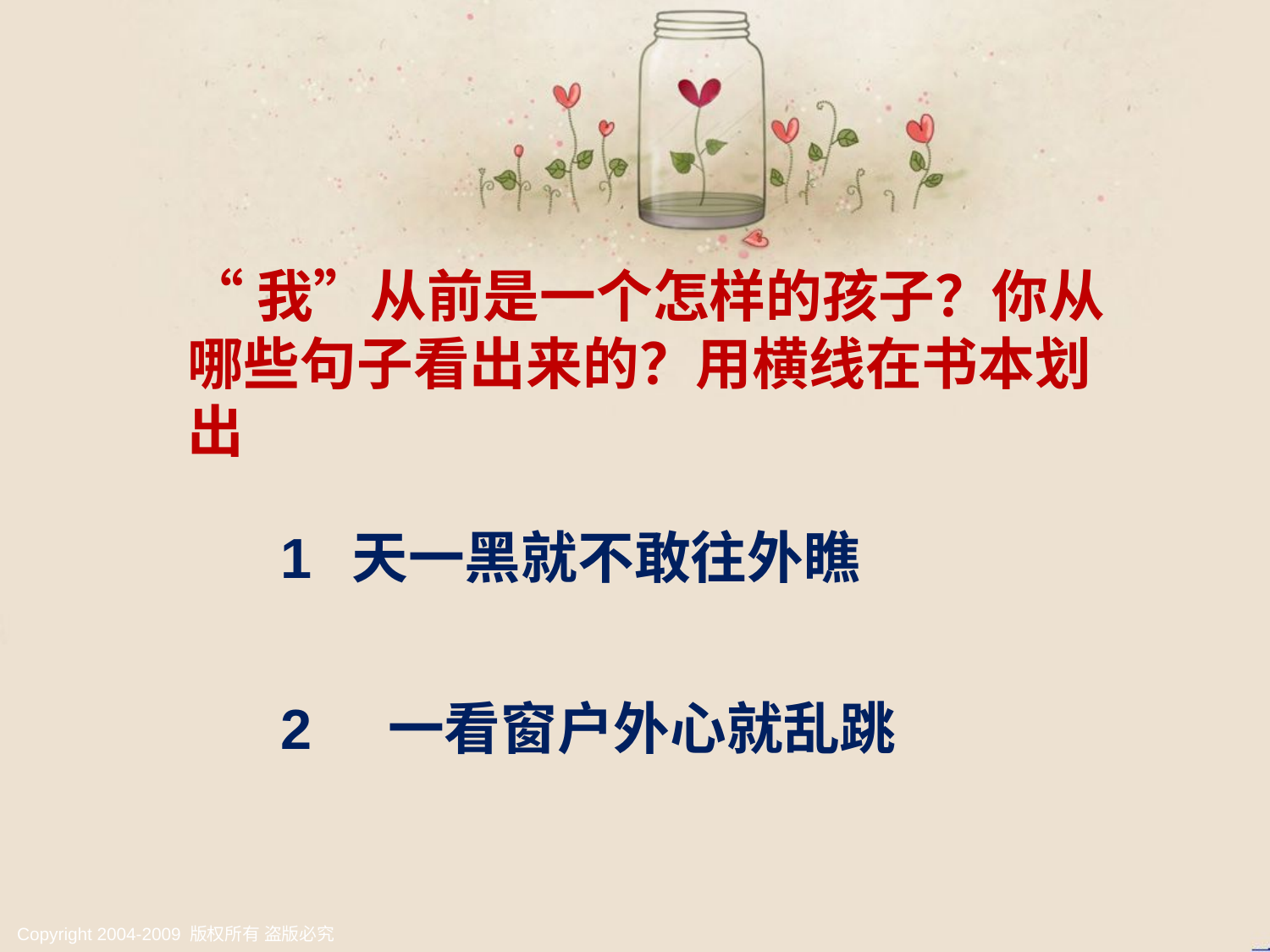

“我”从前是一个怎样的孩子？你从哪些句子看出来的？用横线在书本划出
天一黑就不敢往外瞧
2    一看窗户外心就乱跳